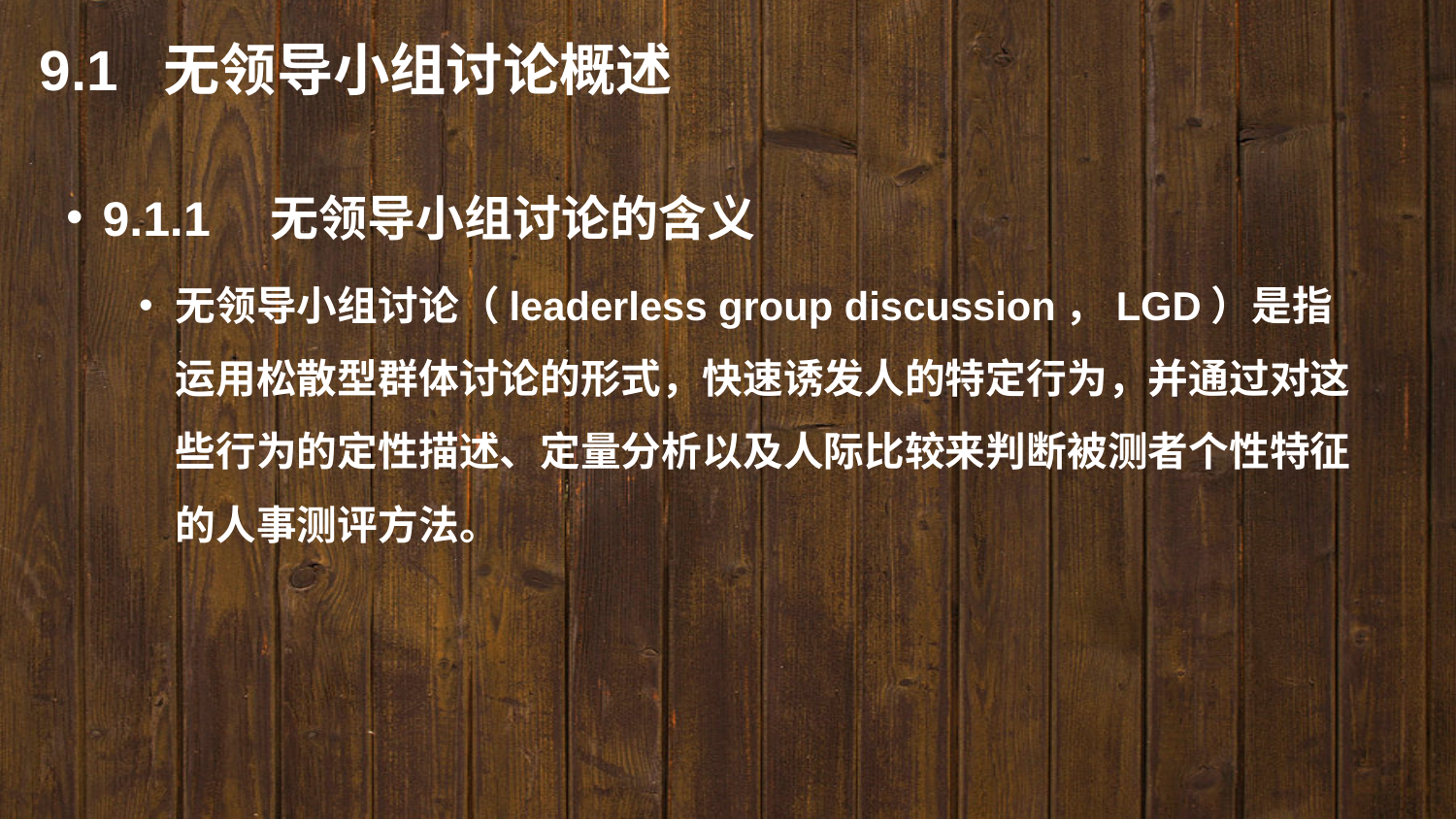

9.1  无领导小组讨论概述
9.1.1　无领导小组讨论的含义
无领导小组讨论（leaderless group discussion，LGD）是指运用松散型群体讨论的形式，快速诱发人的特定行为，并通过对这些行为的定性描述、定量分析以及人际比较来判断被测者个性特征的人事测评方法。